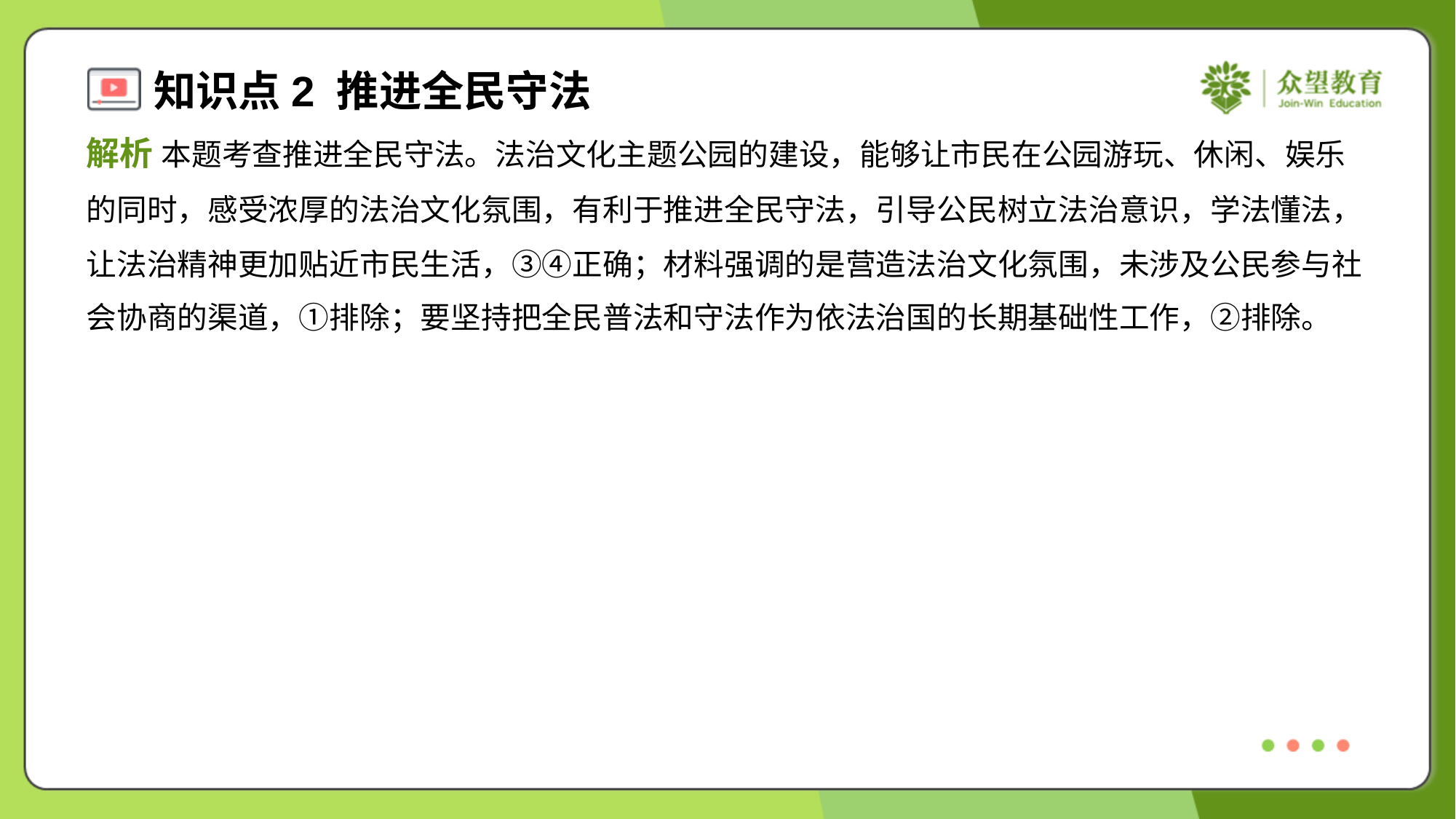

解析 本题考查推进全民守法。法治文化主题公园的建设，能够让市民在公园游玩、休闲、娱乐
的同时，感受浓厚的法治文化氛围，有利于推进全民守法，引导公民树立法治意识，学法懂法，
让法治精神更加贴近市民生活，③④正确；材料强调的是营造法治文化氛围，未涉及公民参与社
会协商的渠道，①排除；要坚持把全民普法和守法作为依法治国的长期基础性工作，②排除。